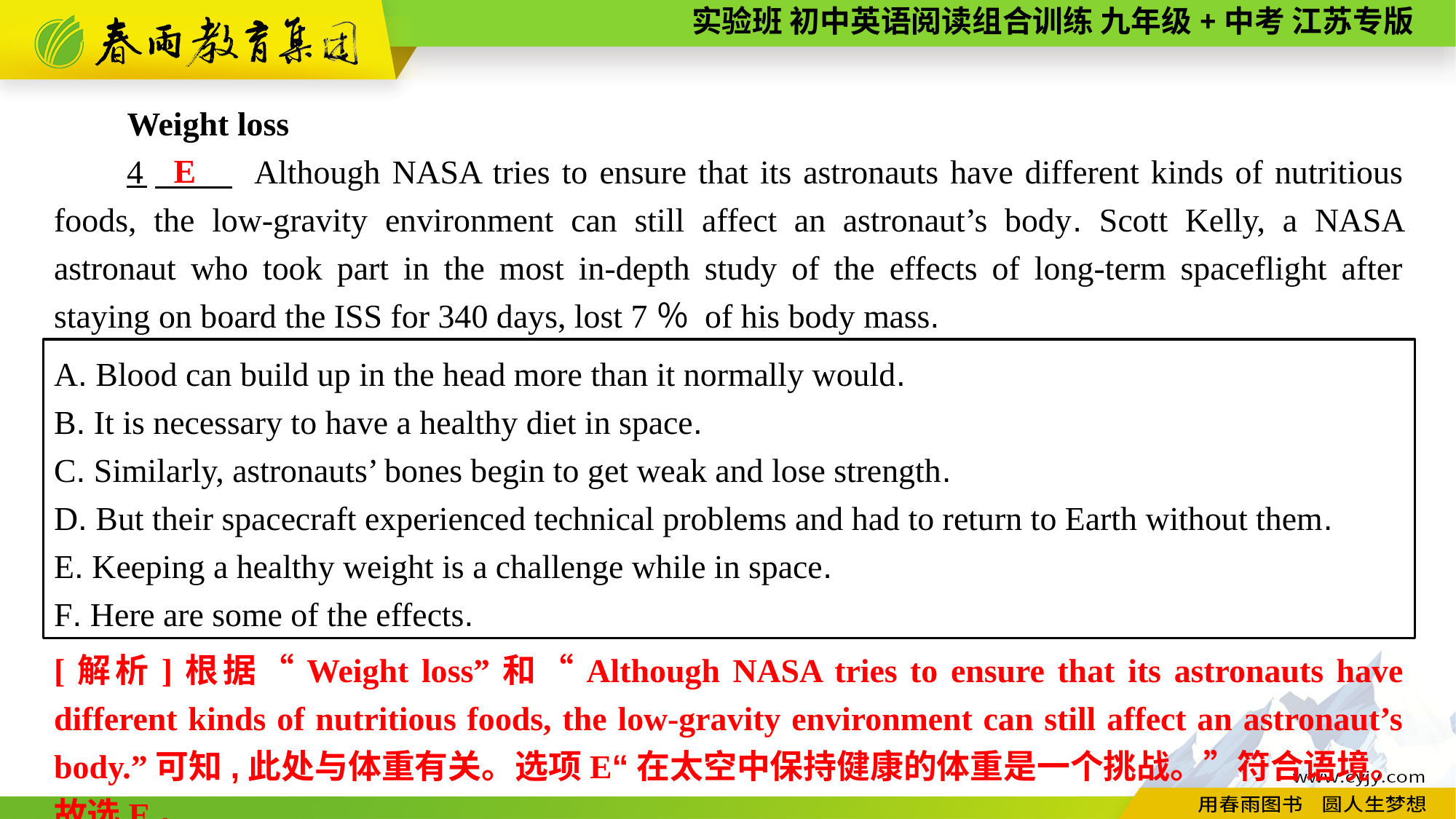

Weight loss
4　     Although NASA tries to ensure that its astronauts have different kinds of nutritious foods, the low-gravity environment can still affect an astronaut’s body. Scott Kelly, a NASA astronaut who took part in the most in-depth study of the effects of long-term spaceflight after staying on board the ISS for 340 days, lost 7％ of his body mass.
E
A. Blood can build up in the head more than it normally would.
B. It is necessary to have a healthy diet in space.
C. Similarly, astronauts’ bones begin to get weak and lose strength.
D. But their spacecraft experienced technical problems and had to return to Earth without them.
E. Keeping a healthy weight is a challenge while in space.
F. Here are some of the effects.
[解析]根据“Weight loss”和“Although NASA tries to ensure that its astronauts have different kinds of nutritious foods, the low-gravity environment can still affect an astronaut’s body.”可知,此处与体重有关。选项E“在太空中保持健康的体重是一个挑战。”符合语境。故选E。